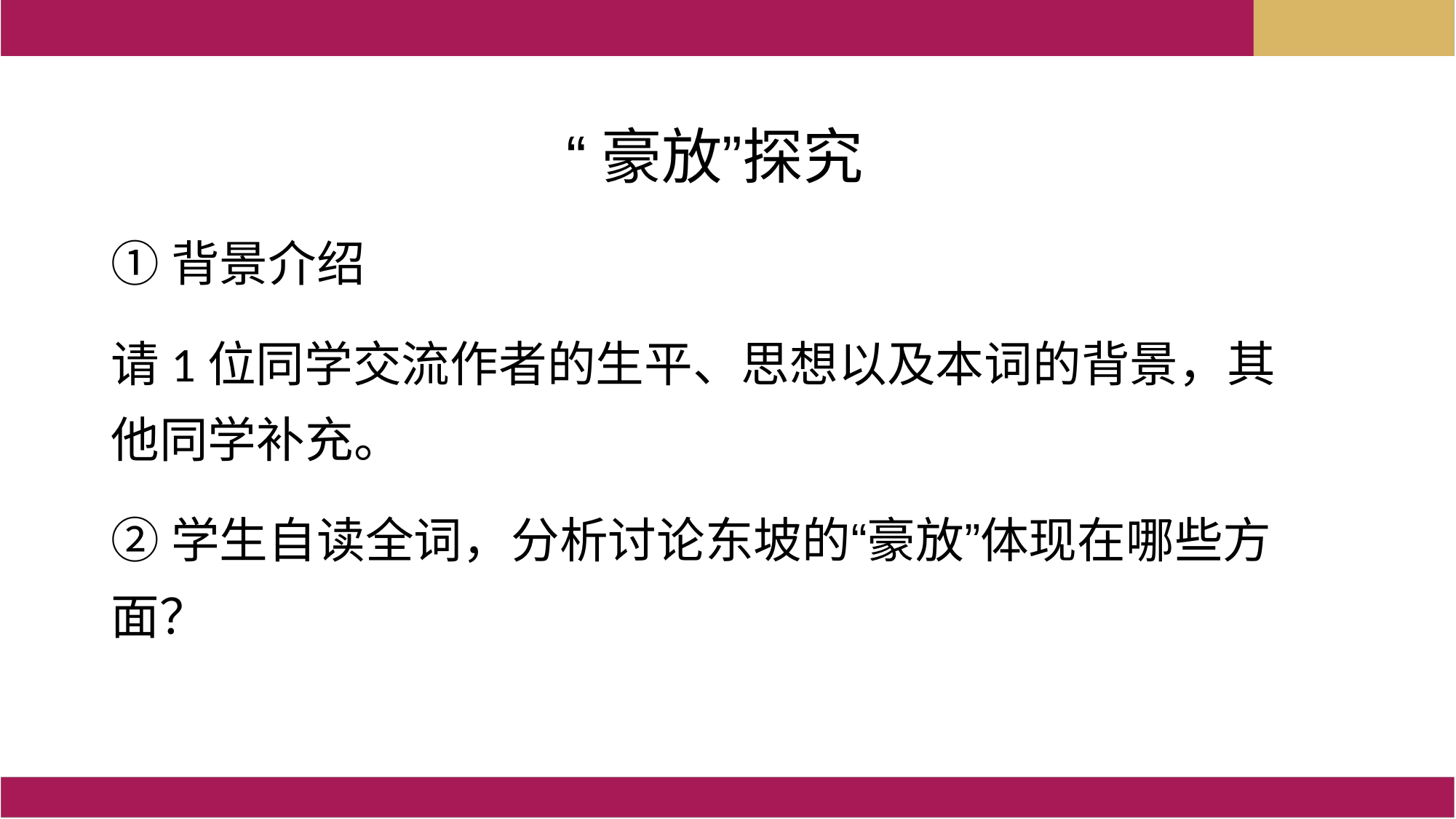

“豪放”探究
①背景介绍
请1位同学交流作者的生平、思想以及本词的背景，其他同学补充。
②学生自读全词，分析讨论东坡的“豪放”体现在哪些方面？